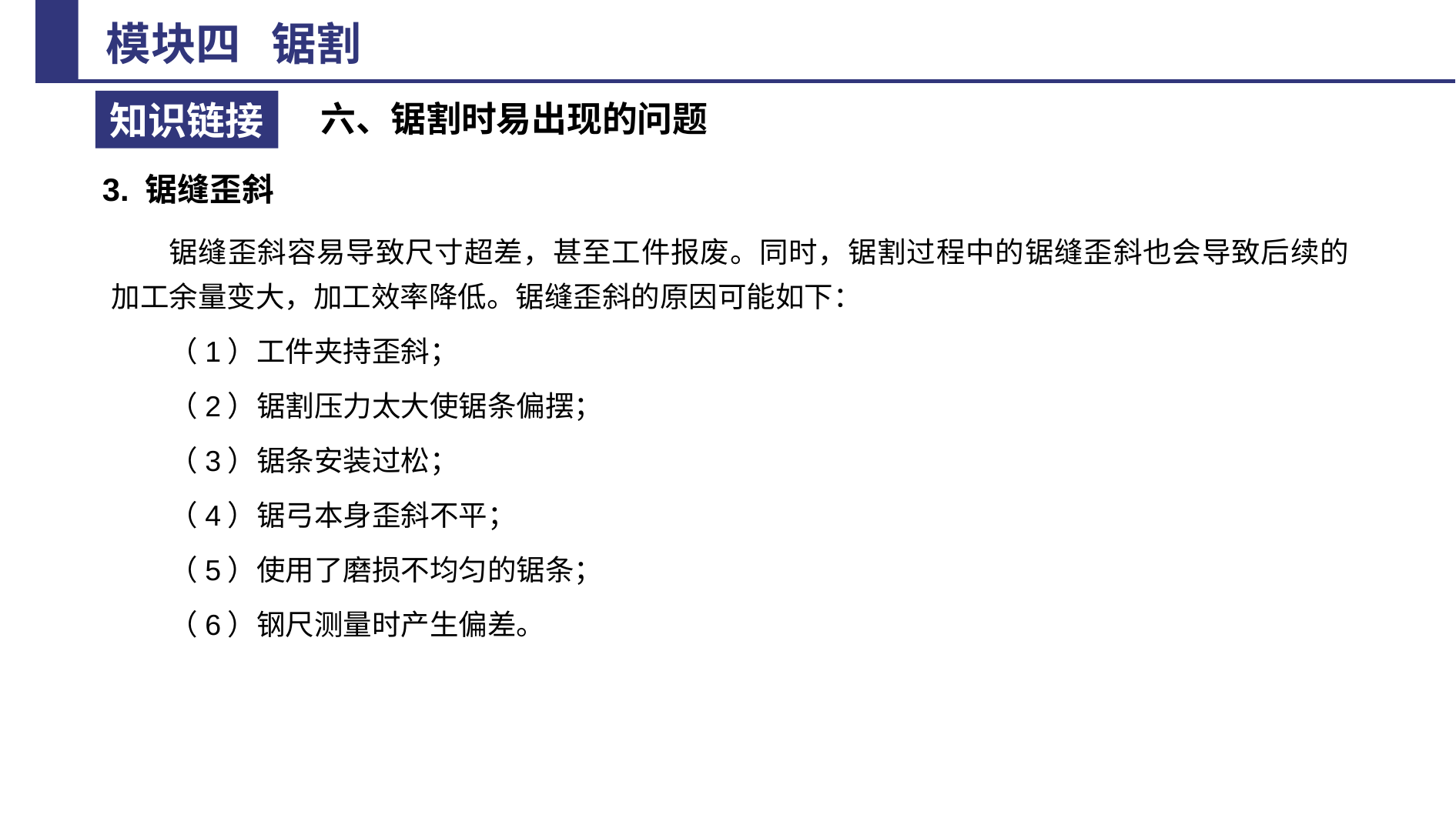

六、锯割时易出现的问题
3. 锯缝歪斜
锯缝歪斜容易导致尺寸超差，甚至工件报废。同时，锯割过程中的锯缝歪斜也会导致后续的加工余量变大，加工效率降低。锯缝歪斜的原因可能如下：
（1）工件夹持歪斜；
（2）锯割压力太大使锯条偏摆；
（3）锯条安装过松；
（4）锯弓本身歪斜不平；
（5）使用了磨损不均匀的锯条；
（6）钢尺测量时产生偏差。